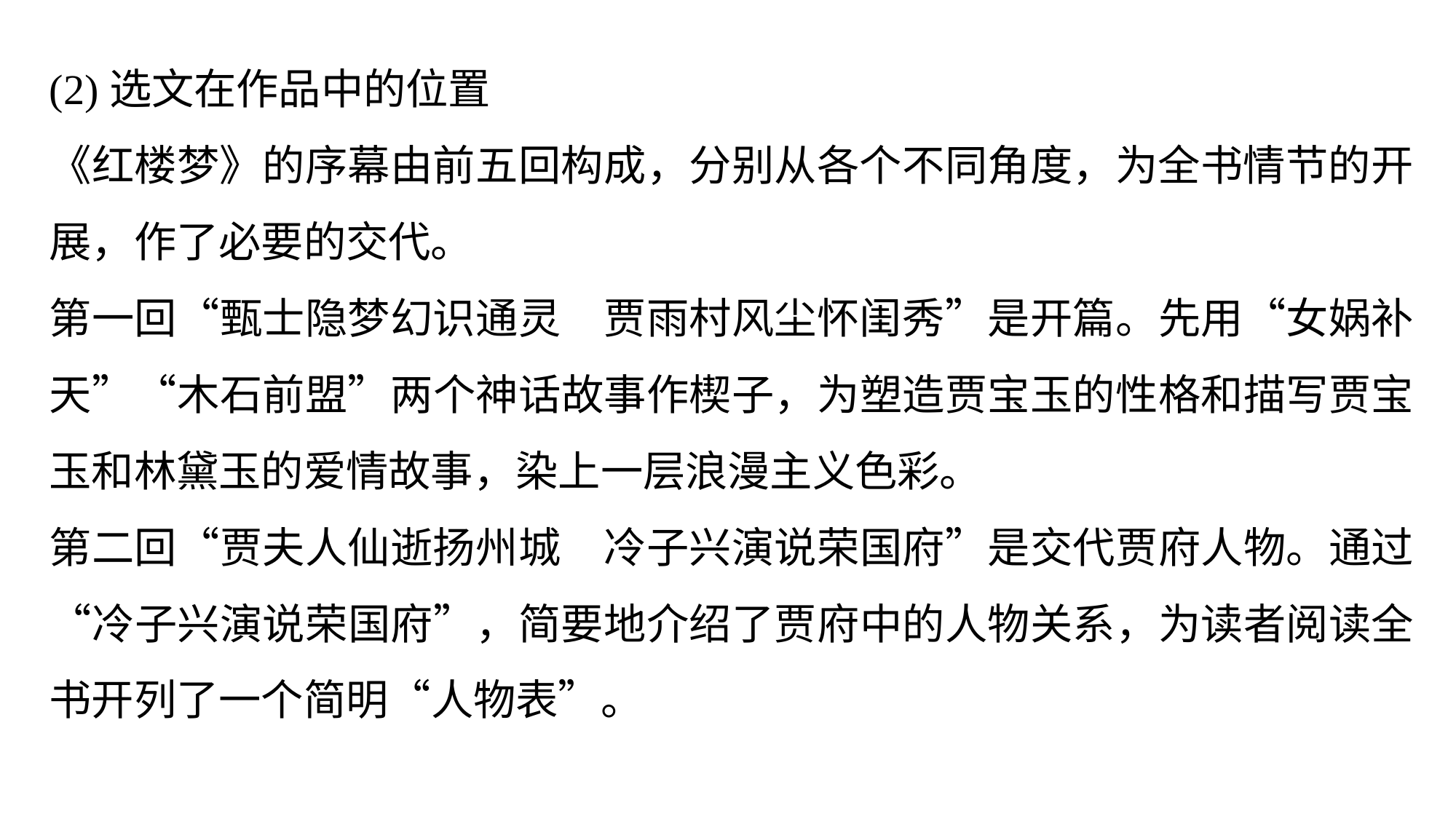

(2)选文在作品中的位置
《红楼梦》的序幕由前五回构成，分别从各个不同角度，为全书情节的开展，作了必要的交代。
第一回“甄士隐梦幻识通灵　贾雨村风尘怀闺秀”是开篇。先用“女娲补天”“木石前盟”两个神话故事作楔子，为塑造贾宝玉的性格和描写贾宝玉和林黛玉的爱情故事，染上一层浪漫主义色彩。
第二回“贾夫人仙逝扬州城　冷子兴演说荣国府”是交代贾府人物。通过“冷子兴演说荣国府”，简要地介绍了贾府中的人物关系，为读者阅读全书开列了一个简明“人物表”。